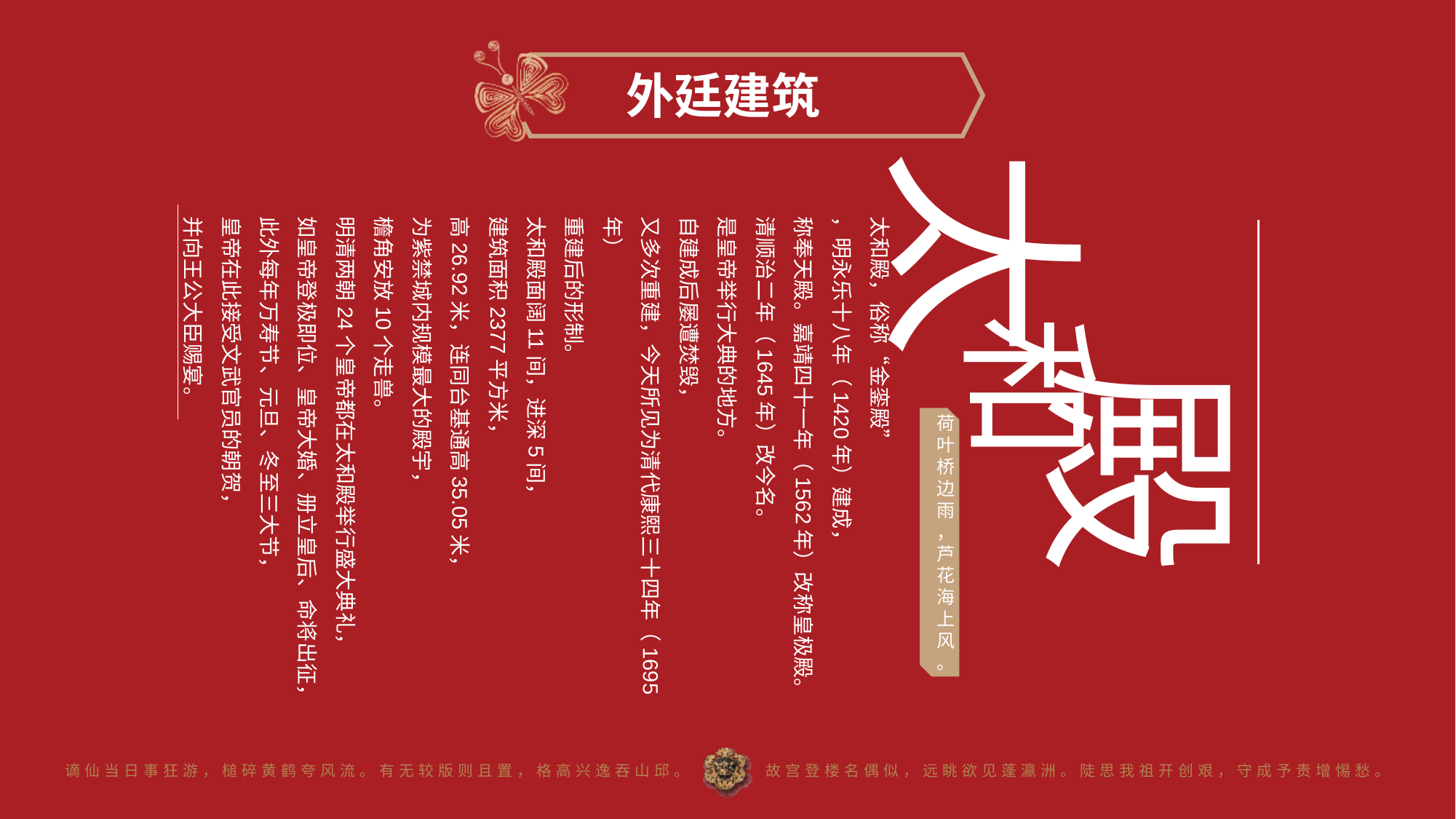

外廷建筑
太
太和殿，俗称“金銮殿”
，明永乐十八年（1420年）建成，
称奉天殿。嘉靖四十一年（1562年）改称皇极殿。
清顺治二年（1645年）改今名。
是皇帝举行大典的地方。
自建成后屡遭焚毁，
又多次重建，今天所见为清代康熙三十四年（1695年）
重建后的形制。
太和殿面阔11间，进深5间，
建筑面积2377平方米，
高26.92米，连同台基通高35.05米，
为紫禁城内规模最大的殿宇，
檐角安放10个走兽。
明清两朝24个皇帝都在太和殿举行盛大典礼，
如皇帝登极即位、皇帝大婚、册立皇后、命将出征，
此外每年万寿节、元旦、冬至三大节，
皇帝在此接受文武官员的朝贺，
并向王公大臣赐宴。
和
殿
荷叶桥边雨，芦花海上风。